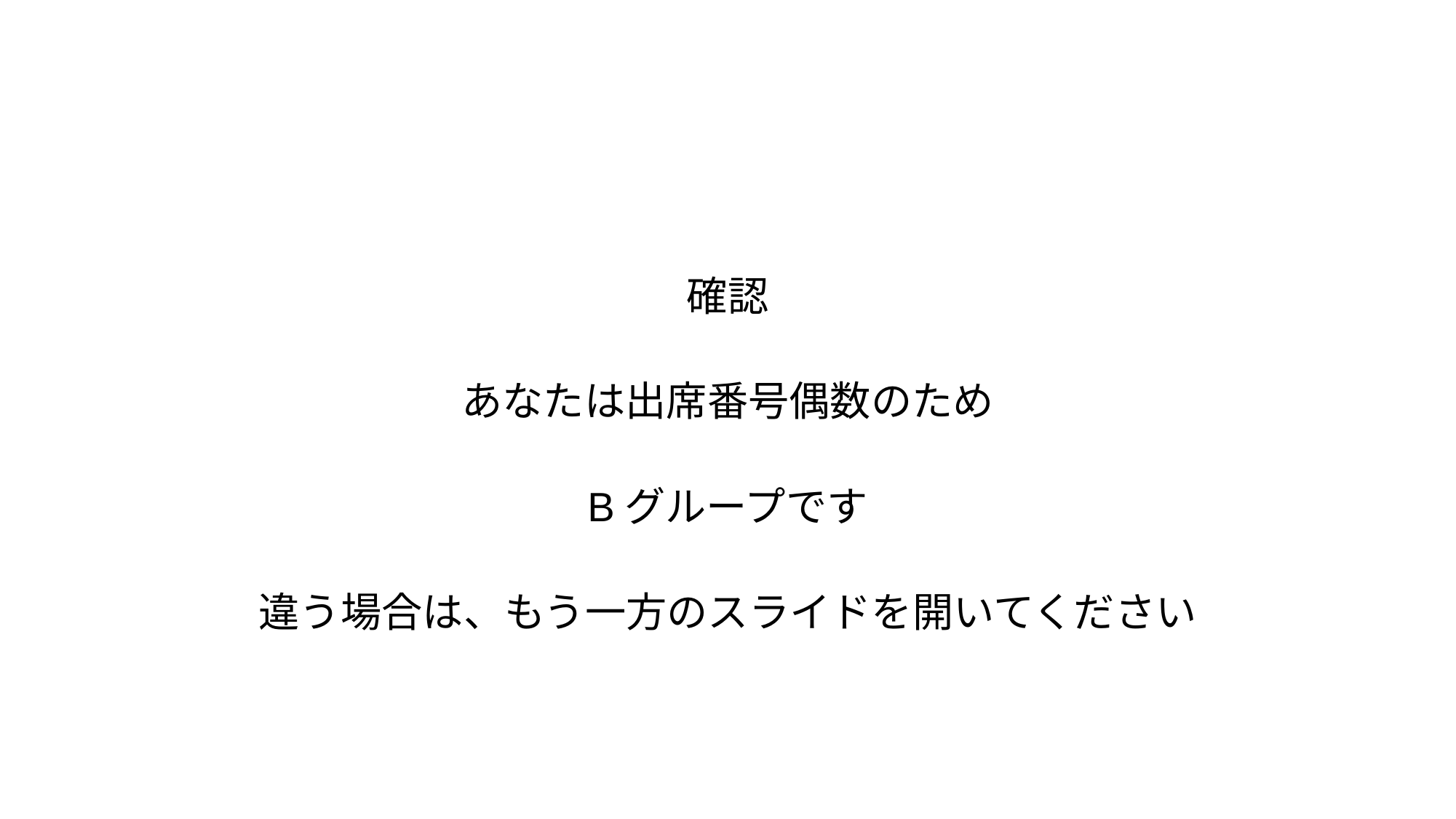

#

確認

あなたは出席番号偶数のため

Bグループです

違う場合は、もう一方のスライドを開いてください